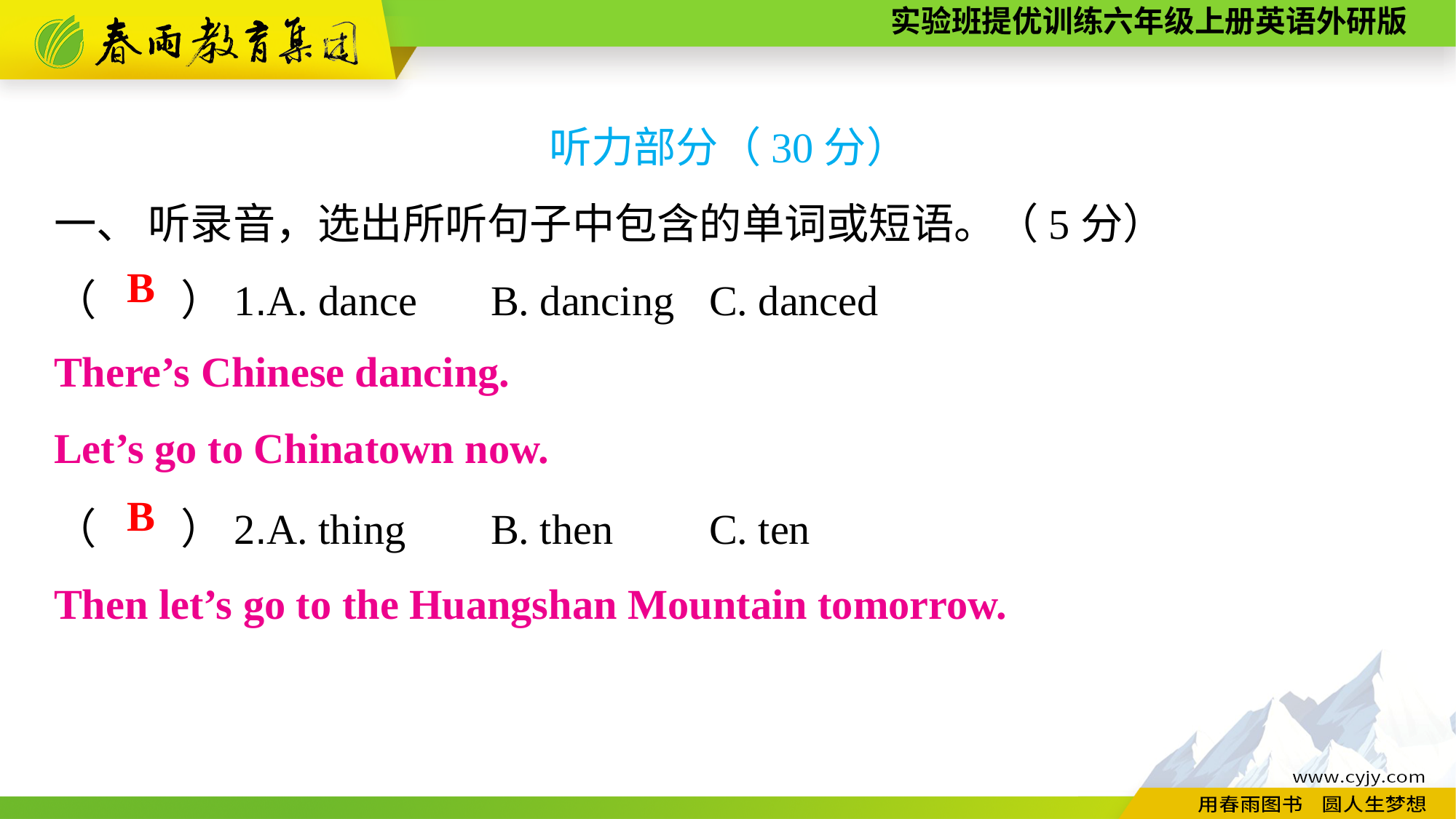

听力部分（30分）
一、 听录音，选出所听句子中包含的单词或短语。（5分）
（　　）1.A. dance	B. dancing	C. danced

（　　）2.A. thing	B. then	C. ten
B
There’s Chinese dancing.
Let’s go to Chinatown now.
B
Then let’s go to the Huangshan Mountain tomorrow.